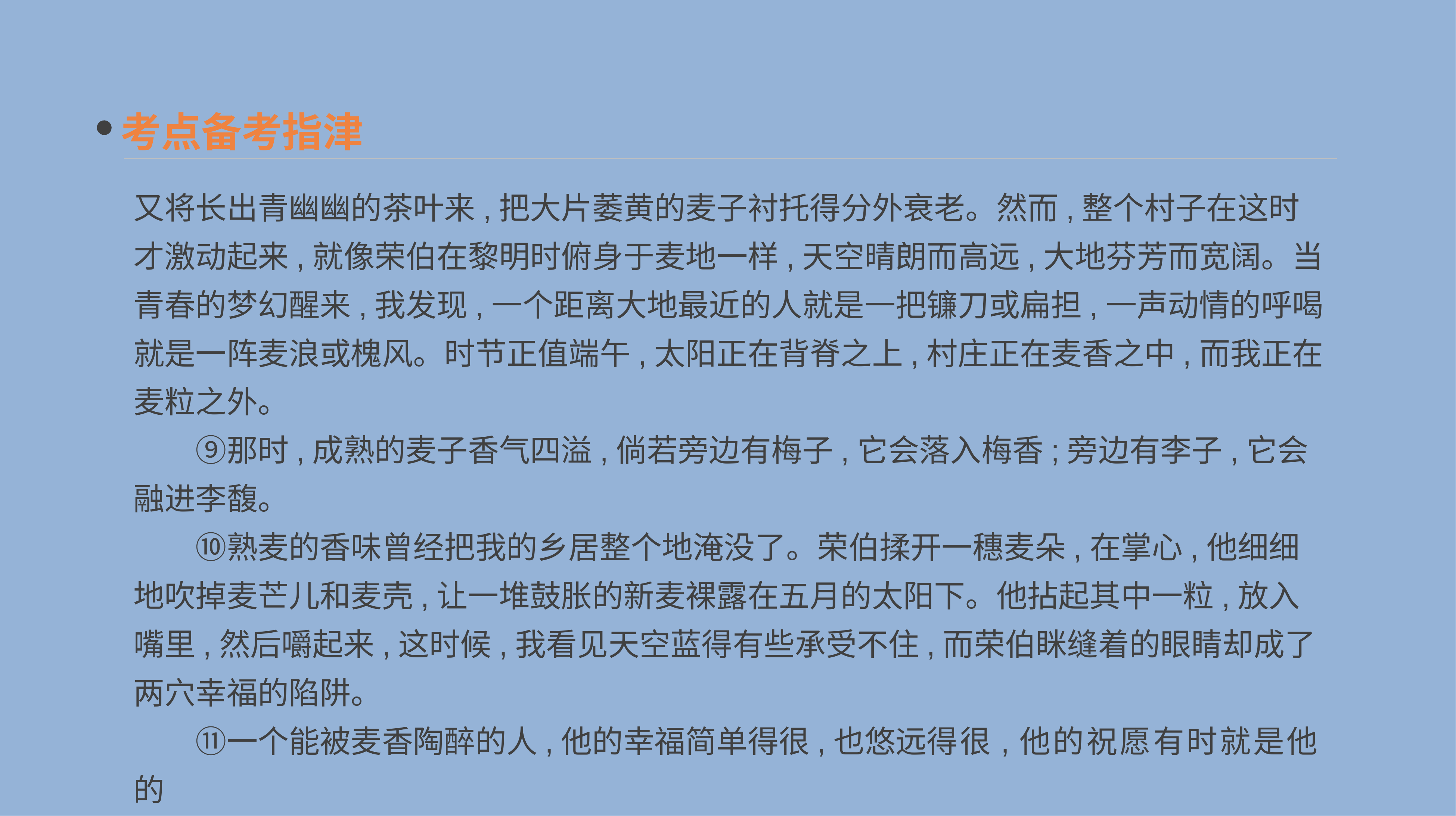

考点备考指津

又将长出青幽幽的茶叶来,把大片萎黄的麦子衬托得分外衰老。然而,整个村子在这时才激动起来,就像荣伯在黎明时俯身于麦地一样,天空晴朗而高远,大地芬芳而宽阔。当青春的梦幻醒来,我发现,一个距离大地最近的人就是一把镰刀或扁担,一声动情的呼喝就是一阵麦浪或槐风。时节正值端午,太阳正在背脊之上,村庄正在麦香之中,而我正在麦粒之外。
　　⑨那时,成熟的麦子香气四溢,倘若旁边有梅子,它会落入梅香;旁边有李子,它会融进李馥。
　　⑩熟麦的香味曾经把我的乡居整个地淹没了。荣伯揉开一穗麦朵,在掌心,他细细地吹掉麦芒儿和麦壳,让一堆鼓胀的新麦裸露在五月的太阳下。他拈起其中一粒,放入嘴里,然后嚼起来,这时候,我看见天空蓝得有些承受不住,而荣伯眯缝着的眼睛却成了两穴幸福的陷阱。
　　⑪一个能被麦香陶醉的人,他的幸福简单得很,也悠远得很,他的祝愿有时就是他的